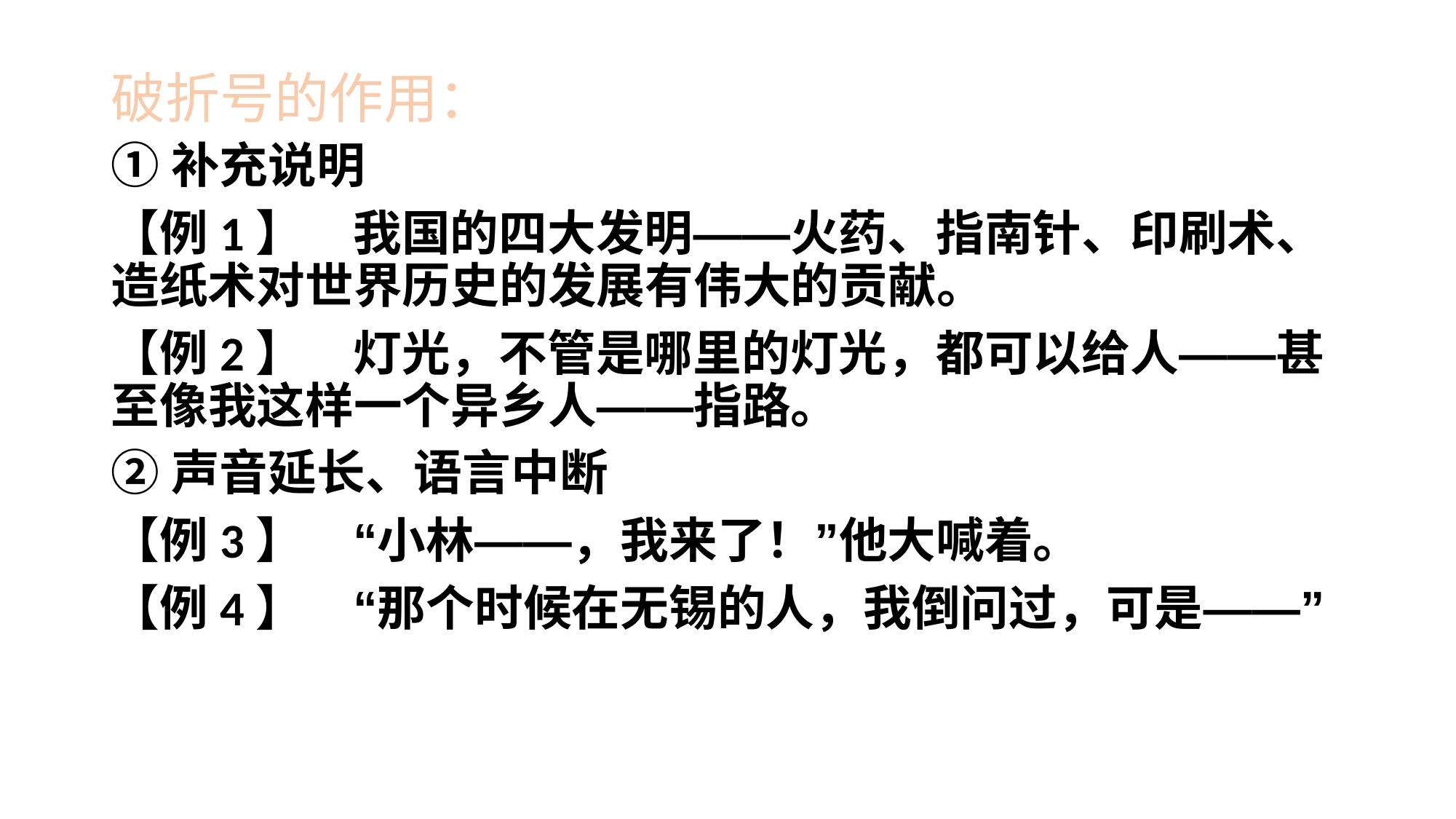

# 破折号的作用：
①补充说明
【例1】　我国的四大发明——火药、指南针、印刷术、造纸术对世界历史的发展有伟大的贡献。
【例2】　灯光，不管是哪里的灯光，都可以给人——甚至像我这样一个异乡人——指路。
②声音延长、语言中断
【例3】　“小林——，我来了！”他大喊着。
【例4】　“那个时候在无锡的人，我倒问过，可是——”